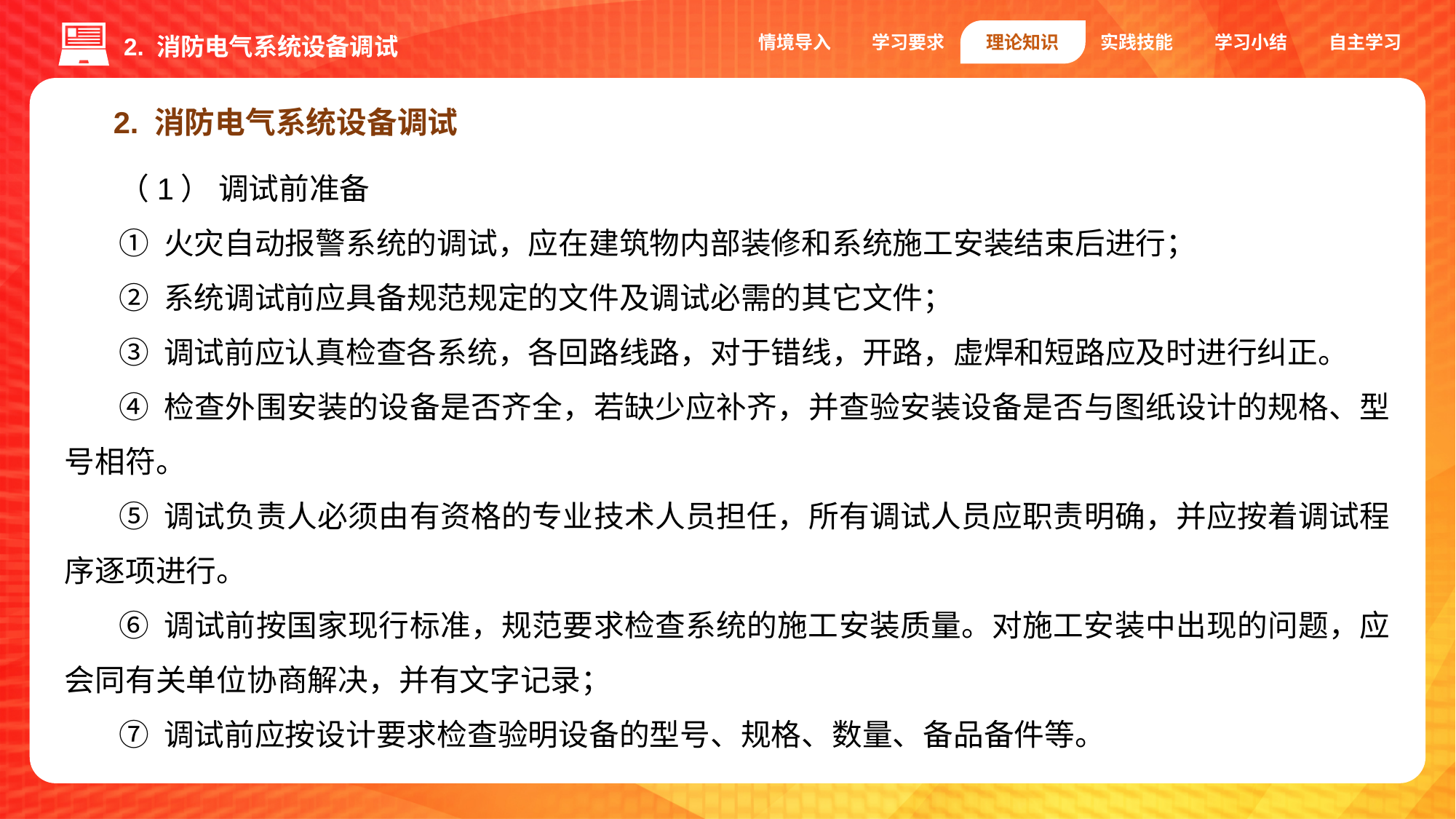

情境导入
学习要求
理论知识
实践技能
学习小结
自主学习

2. 消防电气系统设备调试
2. 消防电气系统设备调试
（1） 调试前准备
① 火灾自动报警系统的调试，应在建筑物内部装修和系统施工安装结束后进行；
② 系统调试前应具备规范规定的文件及调试必需的其它文件；
③ 调试前应认真检查各系统，各回路线路，对于错线，开路，虚焊和短路应及时进行纠正。
④ 检查外围安装的设备是否齐全，若缺少应补齐，并查验安装设备是否与图纸设计的规格、型号相符。
⑤ 调试负责人必须由有资格的专业技术人员担任，所有调试人员应职责明确，并应按着调试程序逐项进行。
⑥ 调试前按国家现行标准，规范要求检查系统的施工安装质量。对施工安装中出现的问题，应会同有关单位协商解决，并有文字记录；
⑦ 调试前应按设计要求检查验明设备的型号、规格、数量、备品备件等。